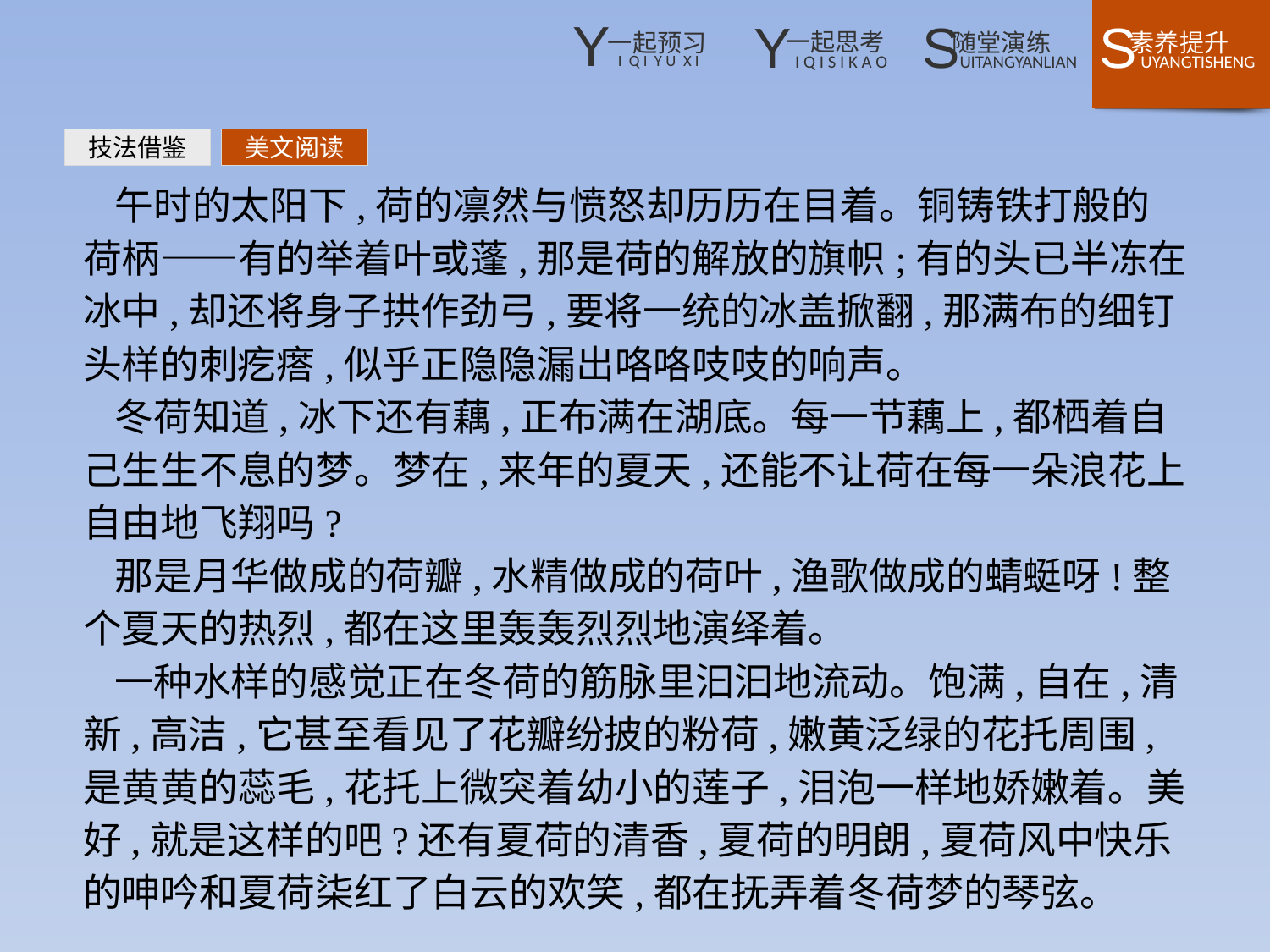

技法借鉴
美文阅读
午时的太阳下,荷的凛然与愤怒却历历在目着。铜铸铁打般的荷柄——有的举着叶或蓬,那是荷的解放的旗帜;有的头已半冻在冰中,却还将身子拱作劲弓,要将一统的冰盖掀翻,那满布的细钉头样的刺疙瘩,似乎正隐隐漏出咯咯吱吱的响声。
冬荷知道,冰下还有藕,正布满在湖底。每一节藕上,都栖着自己生生不息的梦。梦在,来年的夏天,还能不让荷在每一朵浪花上自由地飞翔吗?
那是月华做成的荷瓣,水精做成的荷叶,渔歌做成的蜻蜓呀!整个夏天的热烈,都在这里轰轰烈烈地演绎着。
一种水样的感觉正在冬荷的筋脉里汩汩地流动。饱满,自在,清新,高洁,它甚至看见了花瓣纷披的粉荷,嫩黄泛绿的花托周围,是黄黄的蕊毛,花托上微突着幼小的莲子,泪泡一样地娇嫩着。美好,就是这样的吧?还有夏荷的清香,夏荷的明朗,夏荷风中快乐的呻吟和夏荷柒红了白云的欢笑,都在抚弄着冬荷梦的琴弦。